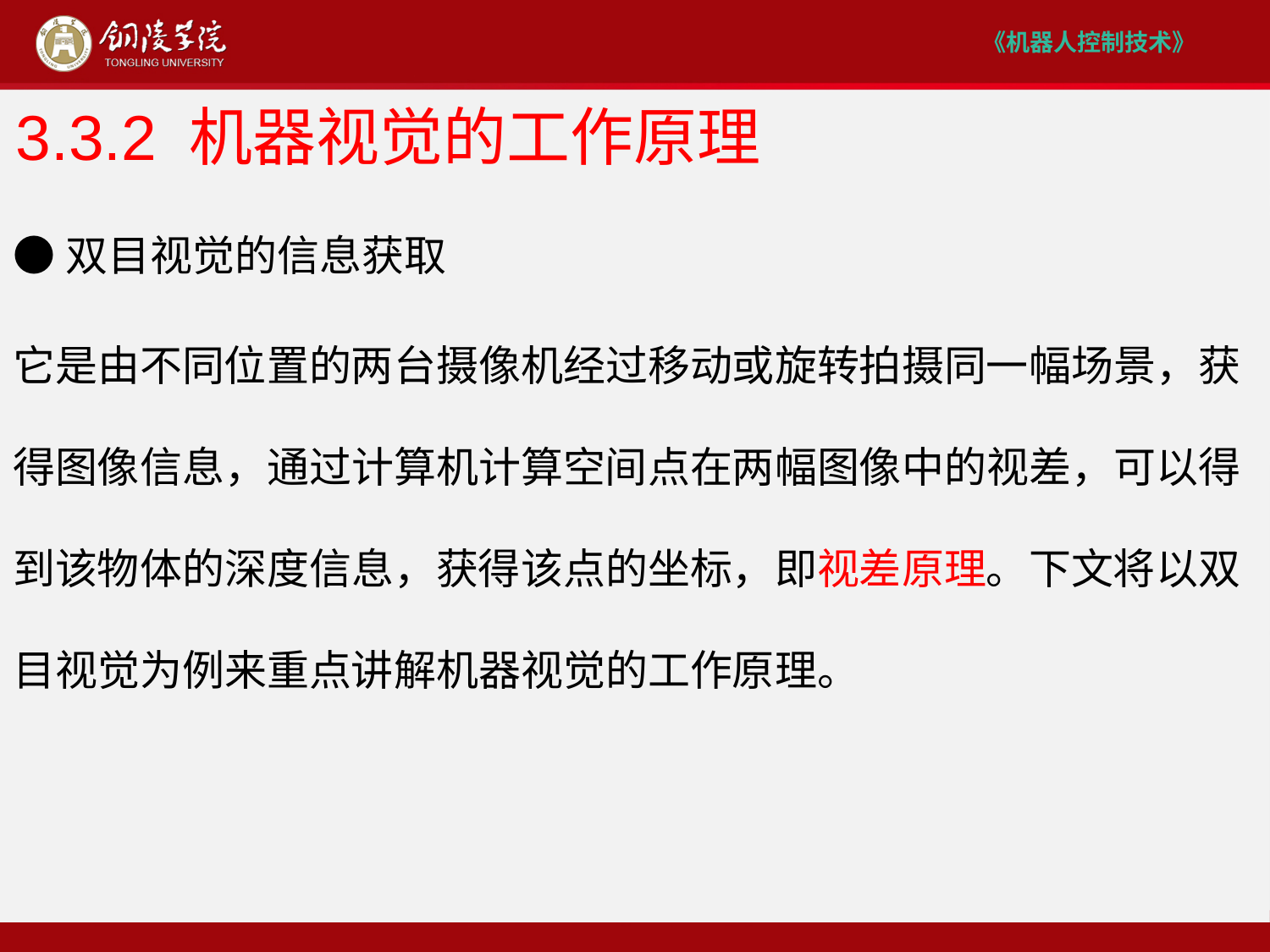

# 3.3.2 机器视觉的工作原理
●双目视觉的信息获取
它是由不同位置的两台摄像机经过移动或旋转拍摄同一幅场景，获得图像信息，通过计算机计算空间点在两幅图像中的视差，可以得到该物体的深度信息，获得该点的坐标，即视差原理。下文将以双目视觉为例来重点讲解机器视觉的工作原理。